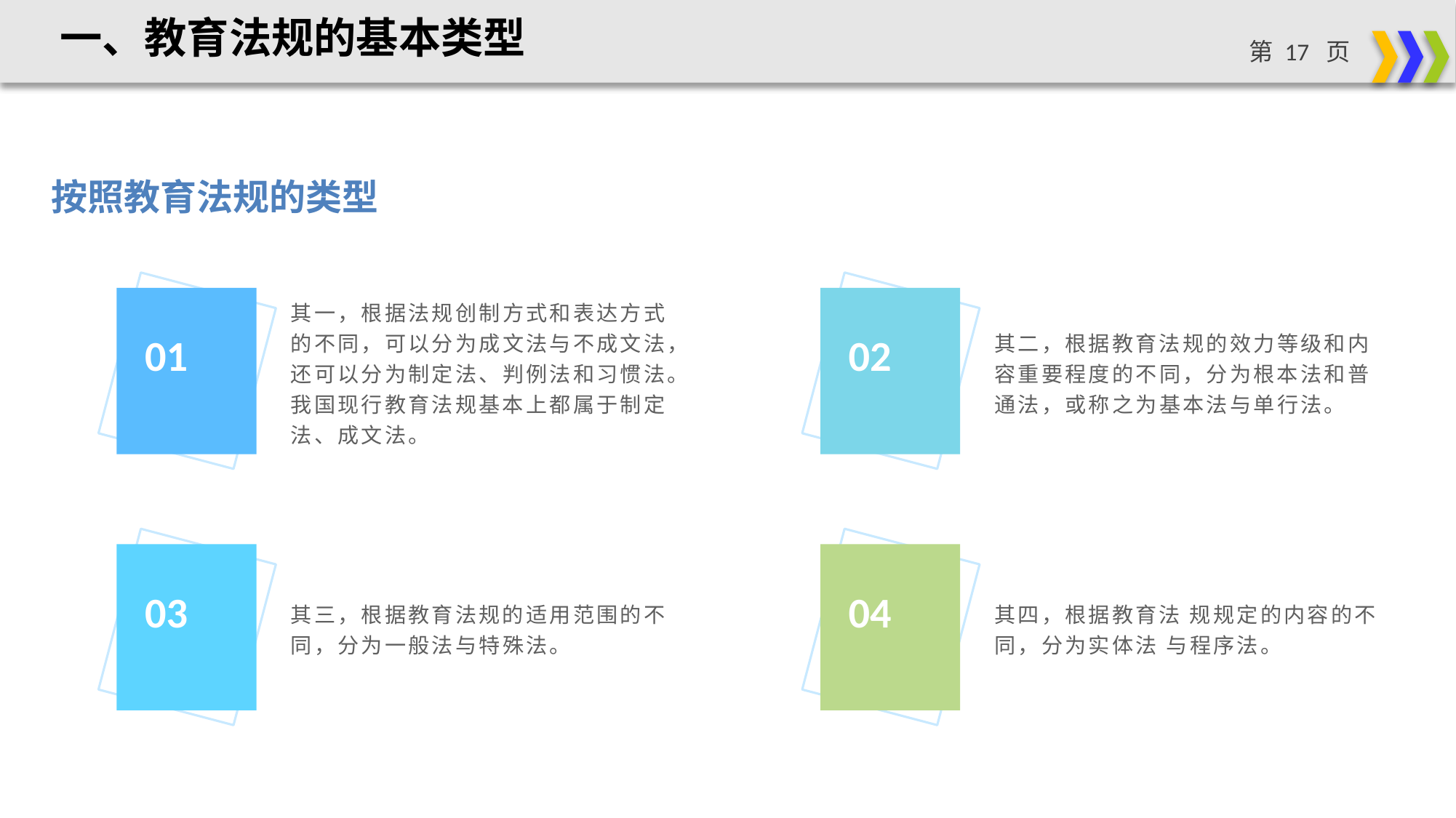

一、教育法规的基本类型
按照教育法规的类型
其一，根据法规创制方式和表达方式的不同，可以分为成文法与不成文法，还可以分为制定法、判例法和习惯法。我国现行教育法规基本上都属于制定法、成文法。
其二，根据教育法规的效力等级和内容重要程度的不同，分为根本法和普通法，或称之为基本法与单行法。

01
02
其三，根据教育法规的适用范围的不同，分为一般法与特殊法。
其四，根据教育法 规规定的内容的不同，分为实体法 与程序法。

03
04